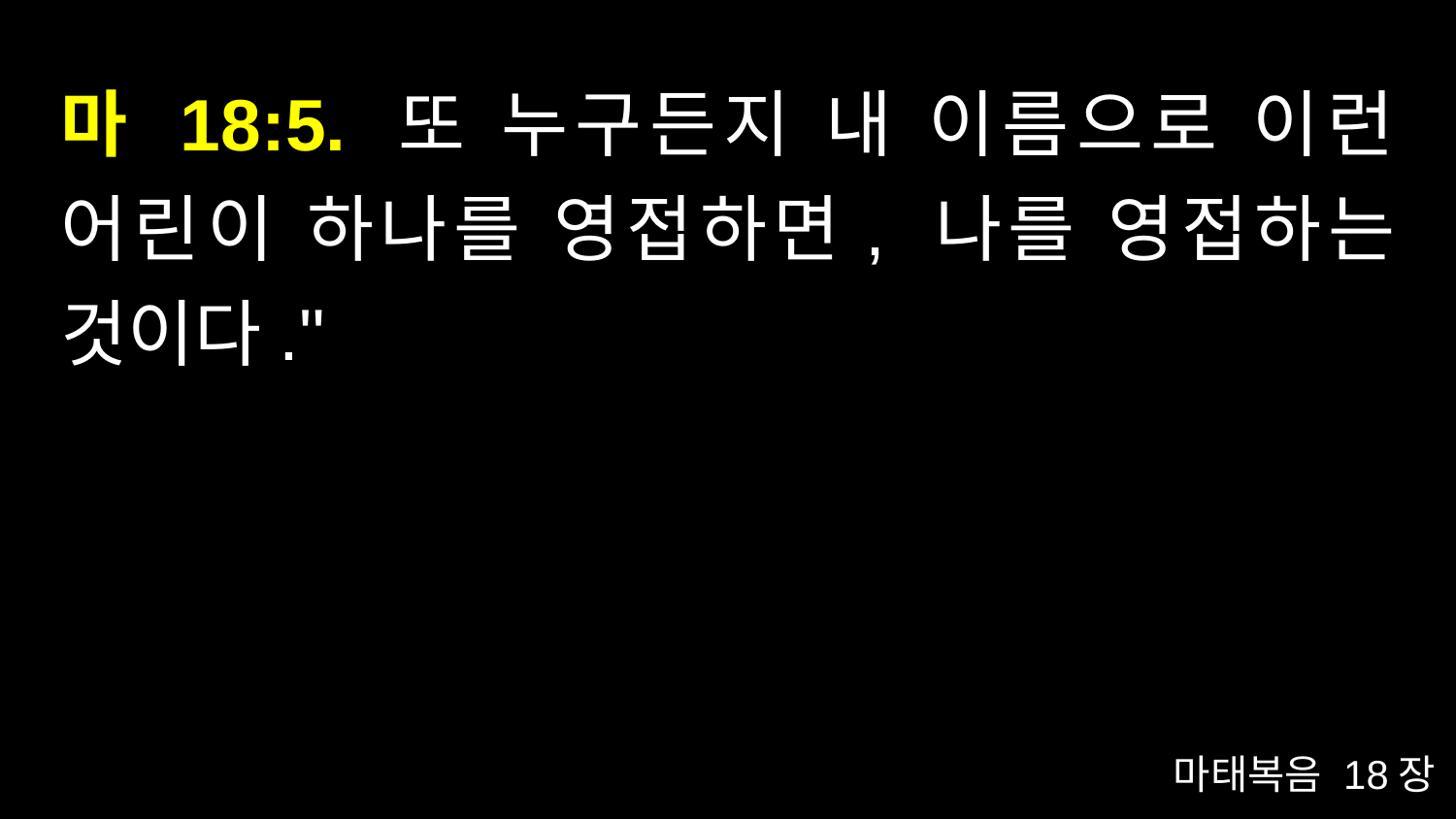

# 마 18:5. 또 누구든지 내 이름으로 이런 어린이 하나를 영접하면, 나를 영접하는 것이다."
마태복음 18장